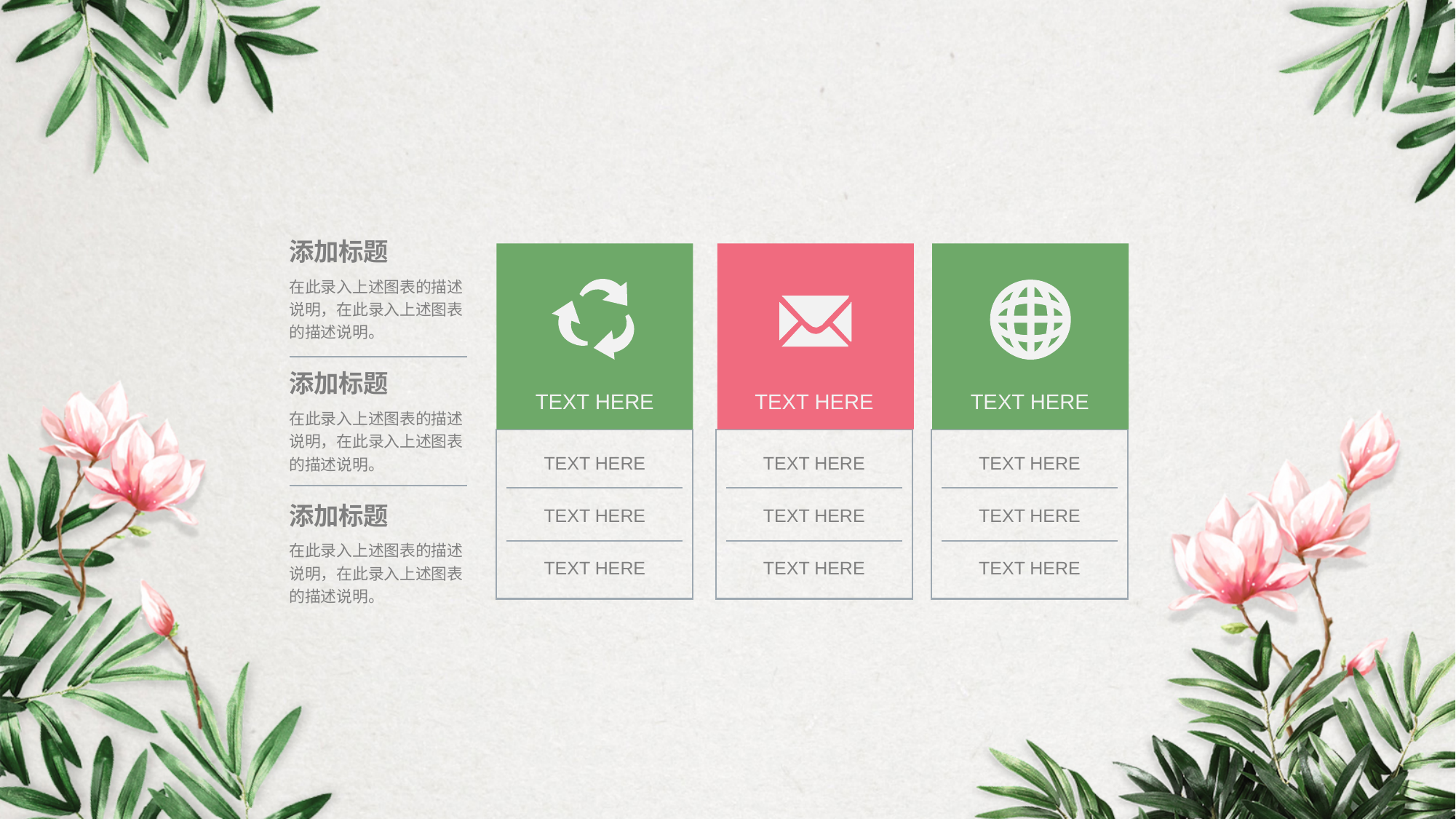

添加标题

TEXT HERE

TEXT HERE

TEXT HERE
在此录入上述图表的描述说明，在此录入上述图表的描述说明。

添加标题
在此录入上述图表的描述说明，在此录入上述图表的描述说明。

TEXT HERE
TEXT HERE
TEXT HERE

TEXT HERE
TEXT HERE
TEXT HERE

TEXT HERE
TEXT HERE
TEXT HERE
添加标题
在此录入上述图表的描述说明，在此录入上述图表的描述说明。